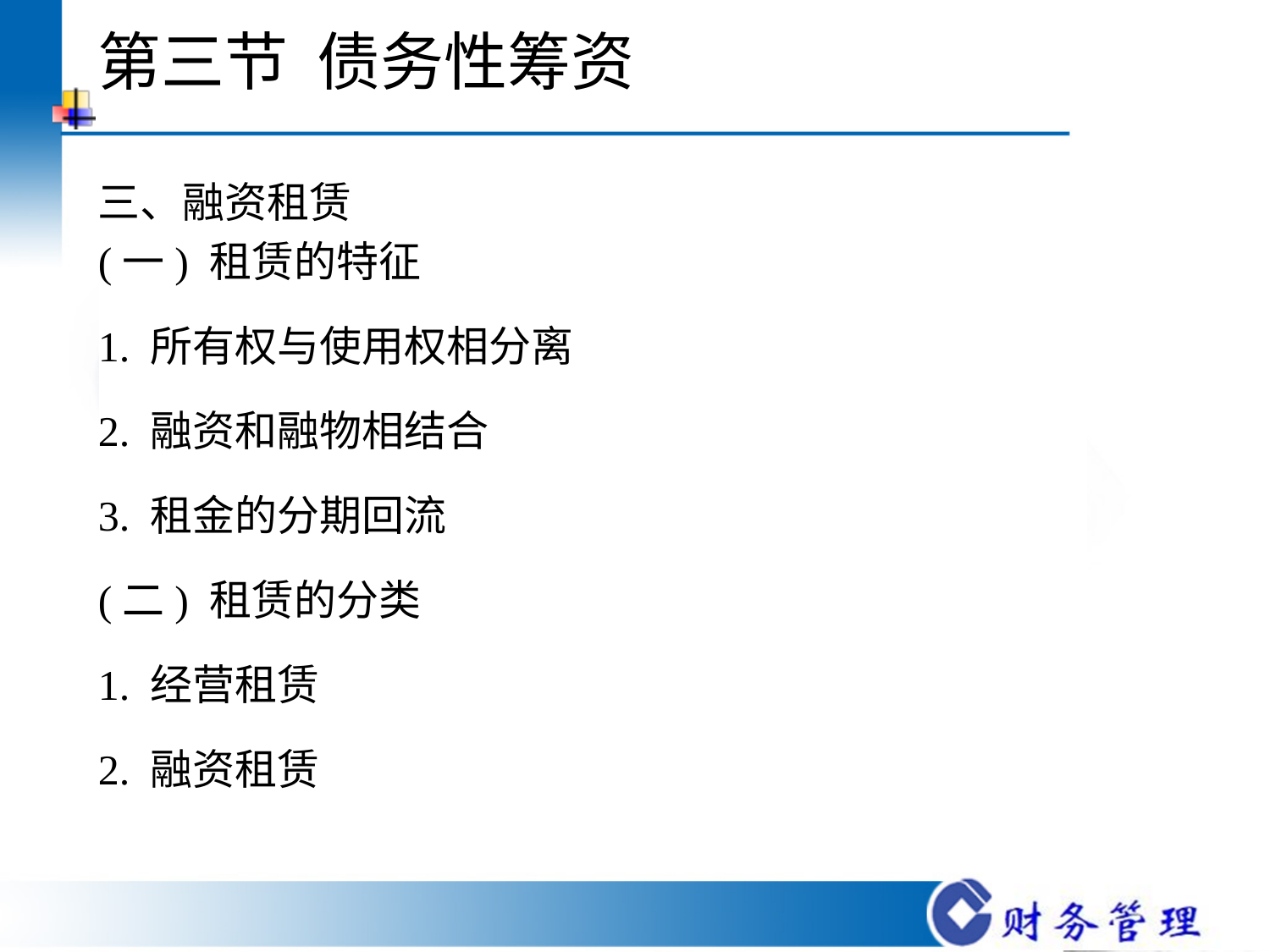

# 第三节  债务性筹资
三、融资租赁
(一) 租赁的特征
1. 所有权与使用权相分离
2. 融资和融物相结合
3. 租金的分期回流
(二) 租赁的分类
1. 经营租赁
2. 融资租赁
43